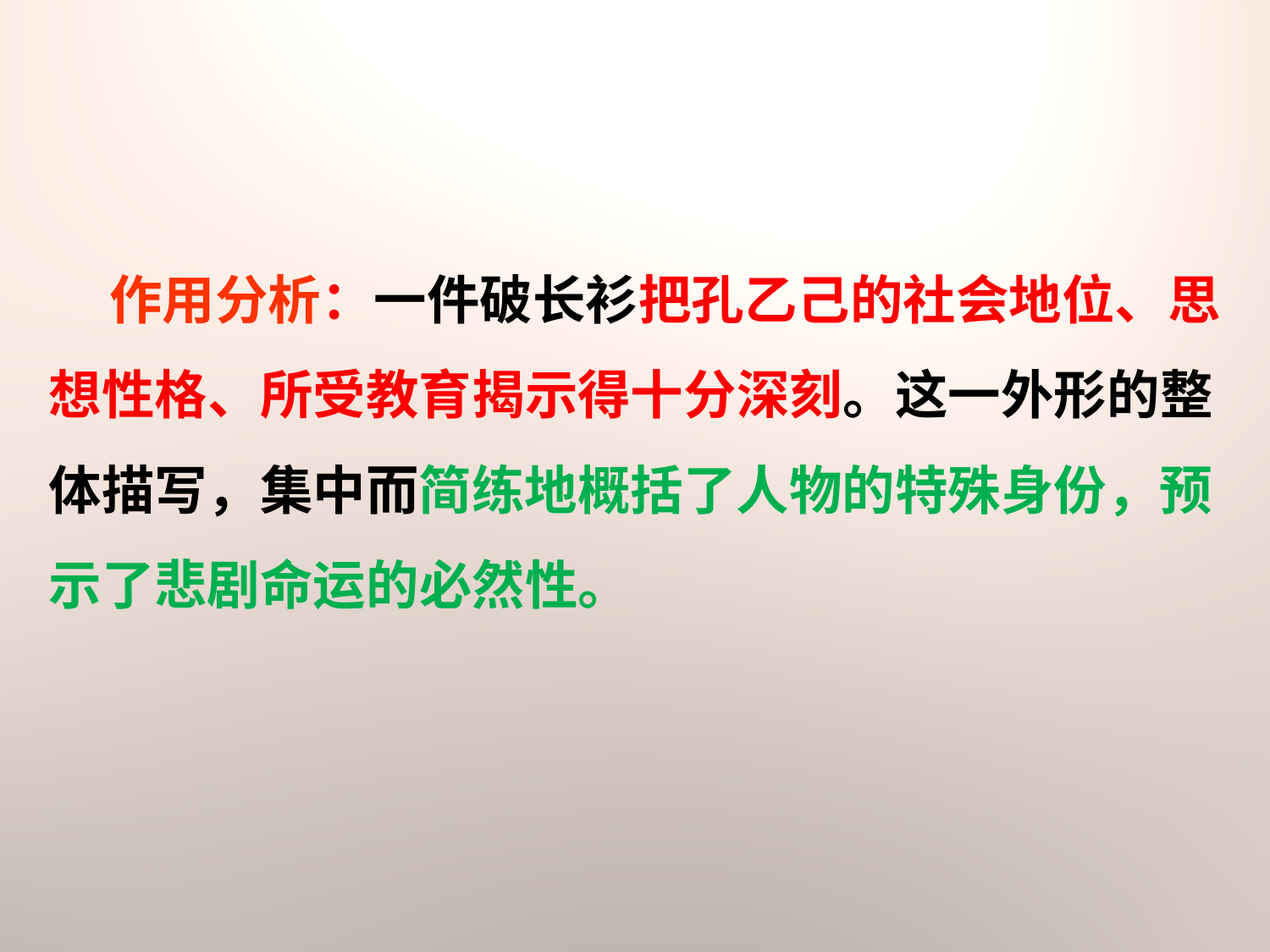

作用分析：一件破长衫把孔乙己的社会地位、思想性格、所受教育揭示得十分深刻。这一外形的整体描写，集中而简练地概括了人物的特殊身份，预示了悲剧命运的必然性。